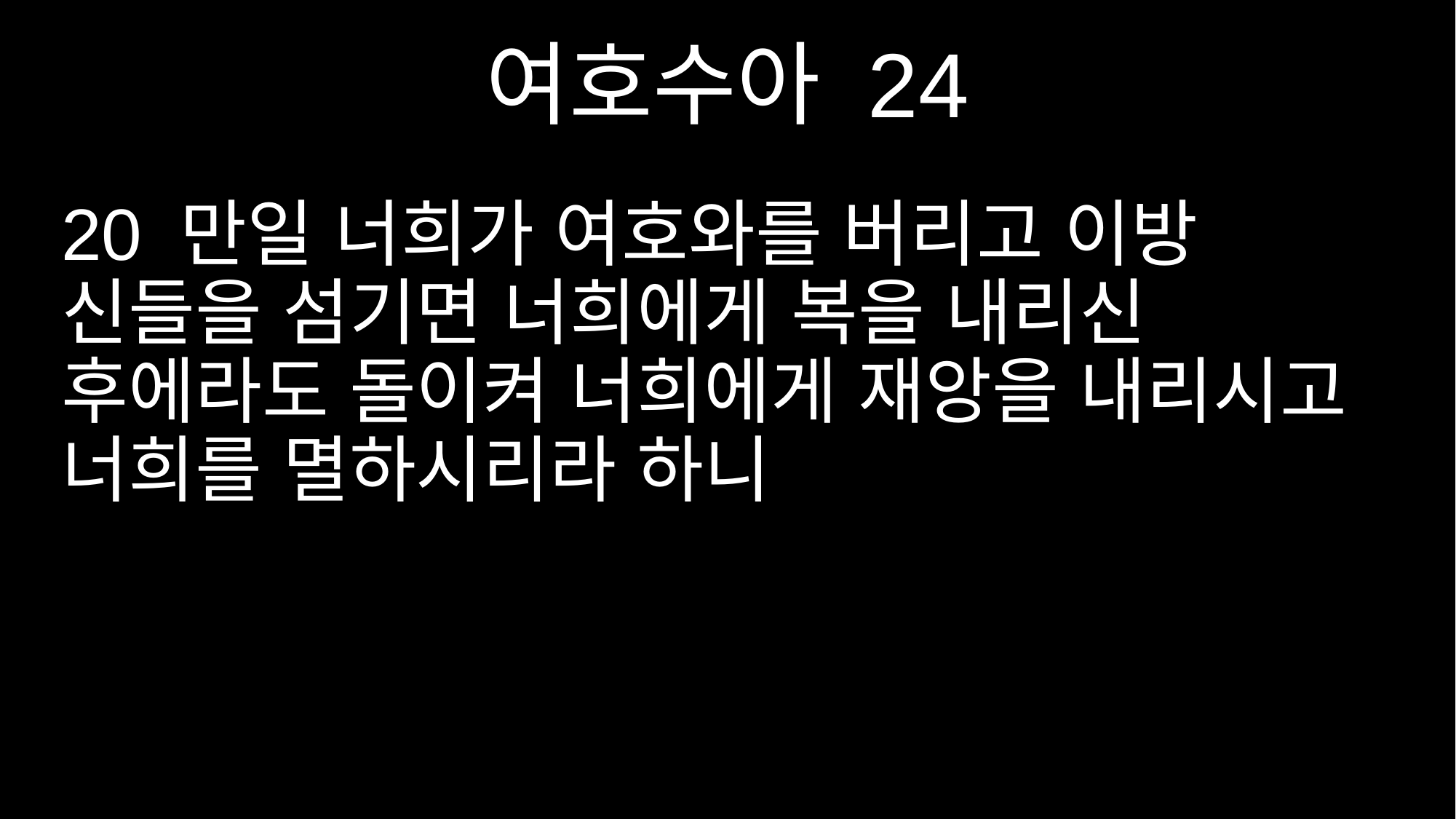

여호수아 24
20 만일 너희가 여호와를 버리고 이방 신들을 섬기면 너희에게 복을 내리신 후에라도 돌이켜 너희에게 재앙을 내리시고 너희를 멸하시리라 하니